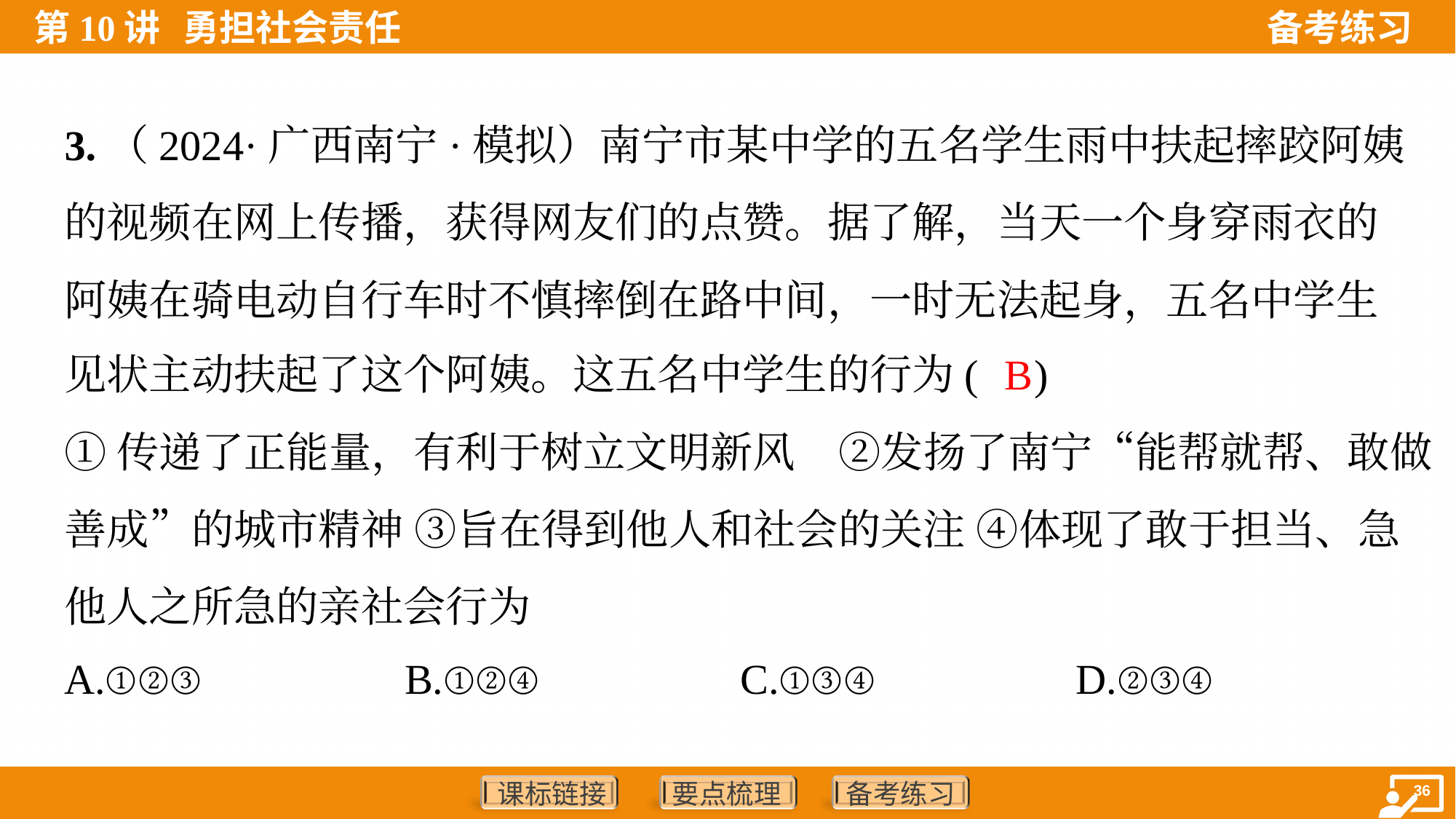

3.（2024·广西南宁·模拟）南宁市某中学的五名学生雨中扶起摔跤阿姨
的视频在网上传播，获得网友们的点赞。据了解，当天一个身穿雨衣的
阿姨在骑电动自行车时不慎摔倒在路中间，一时无法起身，五名中学生
见状主动扶起了这个阿姨。这五名中学生的行为(     )
B
①传递了正能量，有利于树立文明新风    ②发扬了南宁“能帮就帮、敢做
善成”的城市精神 ③旨在得到他人和社会的关注 ④体现了敢于担当、急
他人之所急的亲社会行为
A.①②③	B.①②④	C.①③④	D.②③④